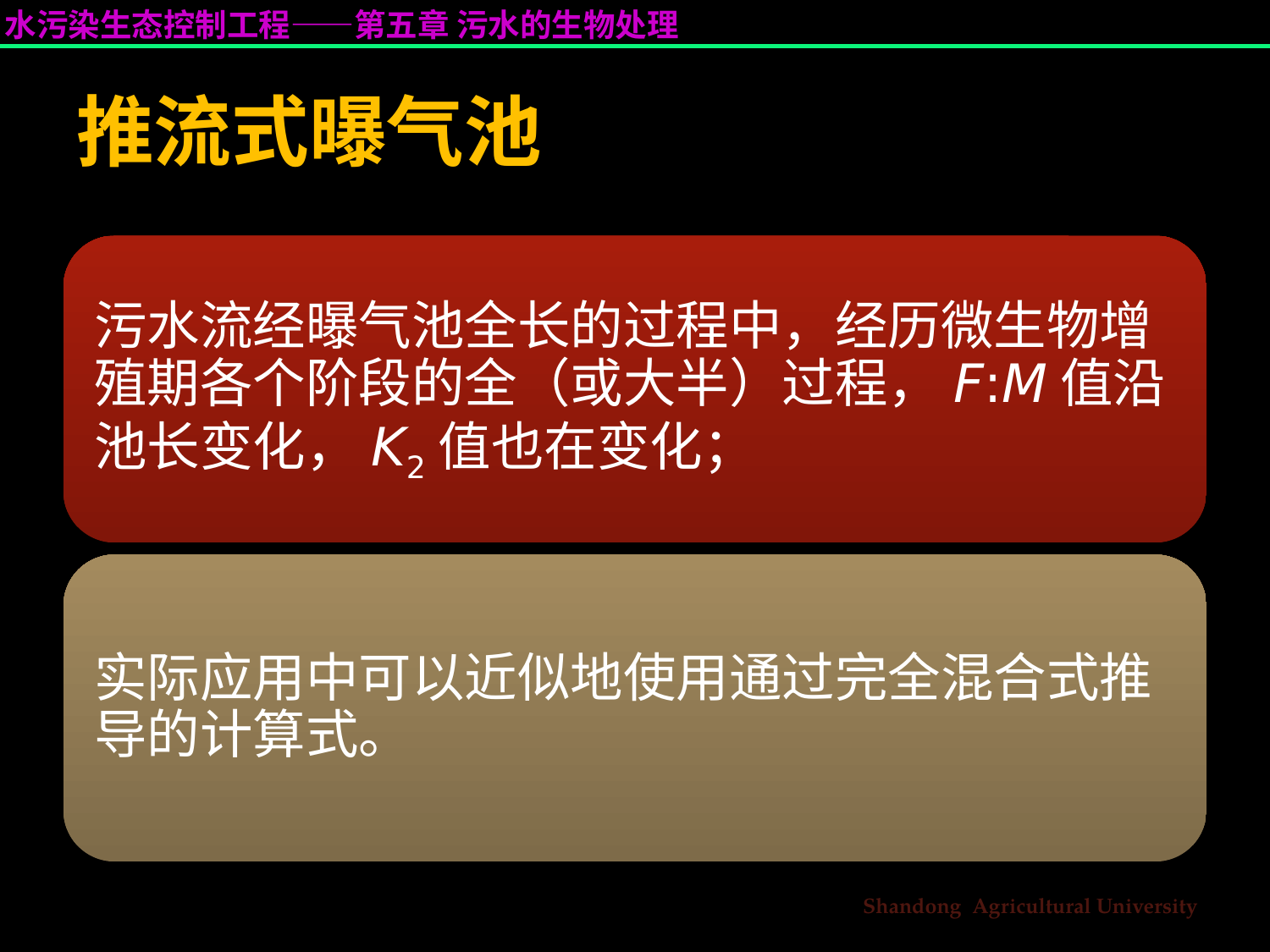

# 推流式曝气池
污水流经曝气池全长的过程中，经历微生物增殖期各个阶段的全（或大半）过程，F:M值沿池长变化，K2值也在变化；
实际应用中可以近似地使用通过完全混合式推导的计算式。